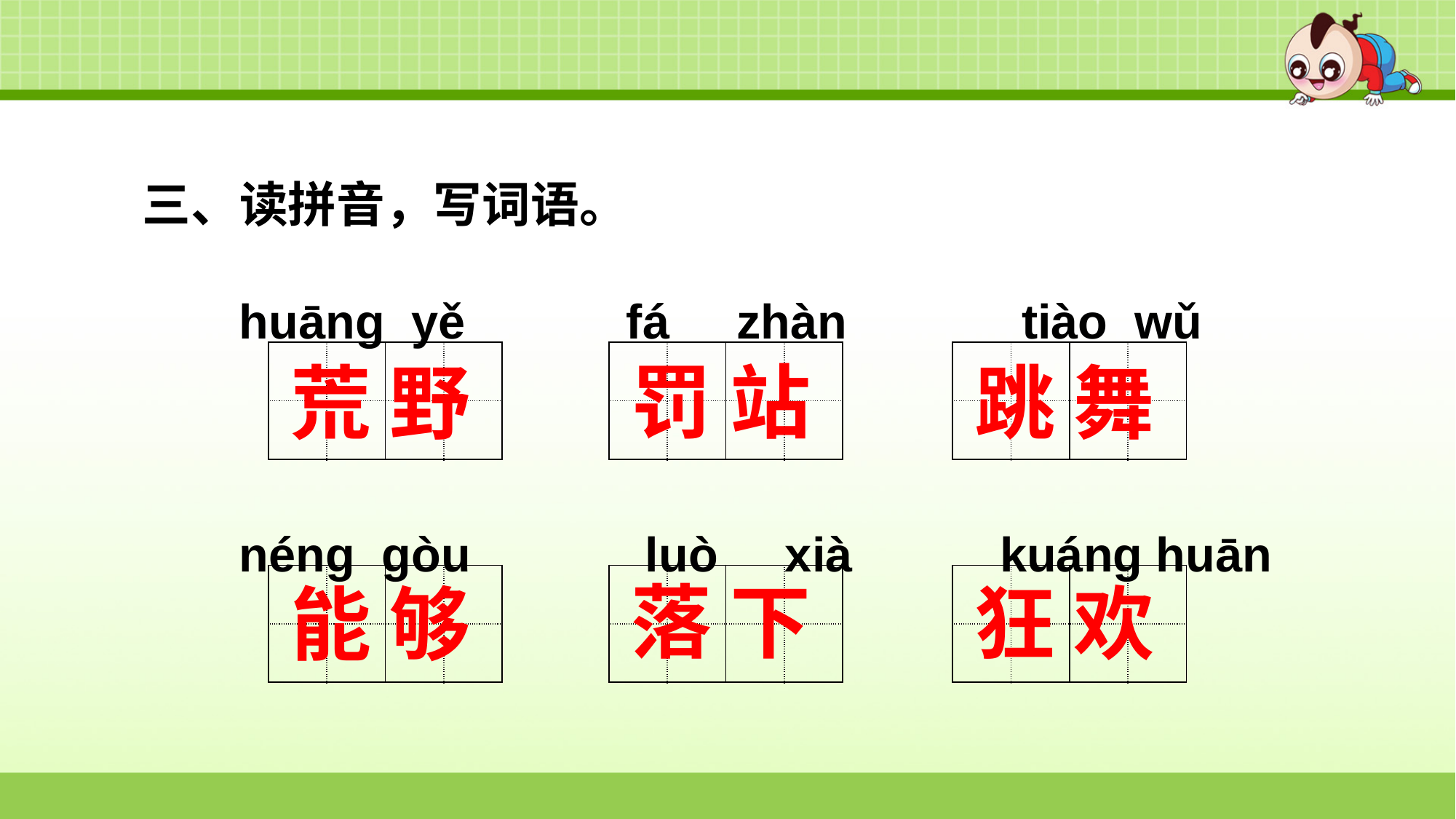

三、读拼音，写词语。
huāng  yě            fá     zhàn             tiào  wǔ

néng  gòu             luò     xià           kuáng huān
|  |  |  |  |
| --- | --- | --- | --- |
|  |  |  |  |
|  |  |  |  |
| --- | --- | --- | --- |
|  |  |  |  |
|  |  |  |  |
| --- | --- | --- | --- |
|  |  |  |  |
罚 站
荒 野
跳 舞
|  |  |  |  |
| --- | --- | --- | --- |
|  |  |  |  |
|  |  |  |  |
| --- | --- | --- | --- |
|  |  |  |  |
|  |  |  |  |
| --- | --- | --- | --- |
|  |  |  |  |
落 下
狂 欢
能 够